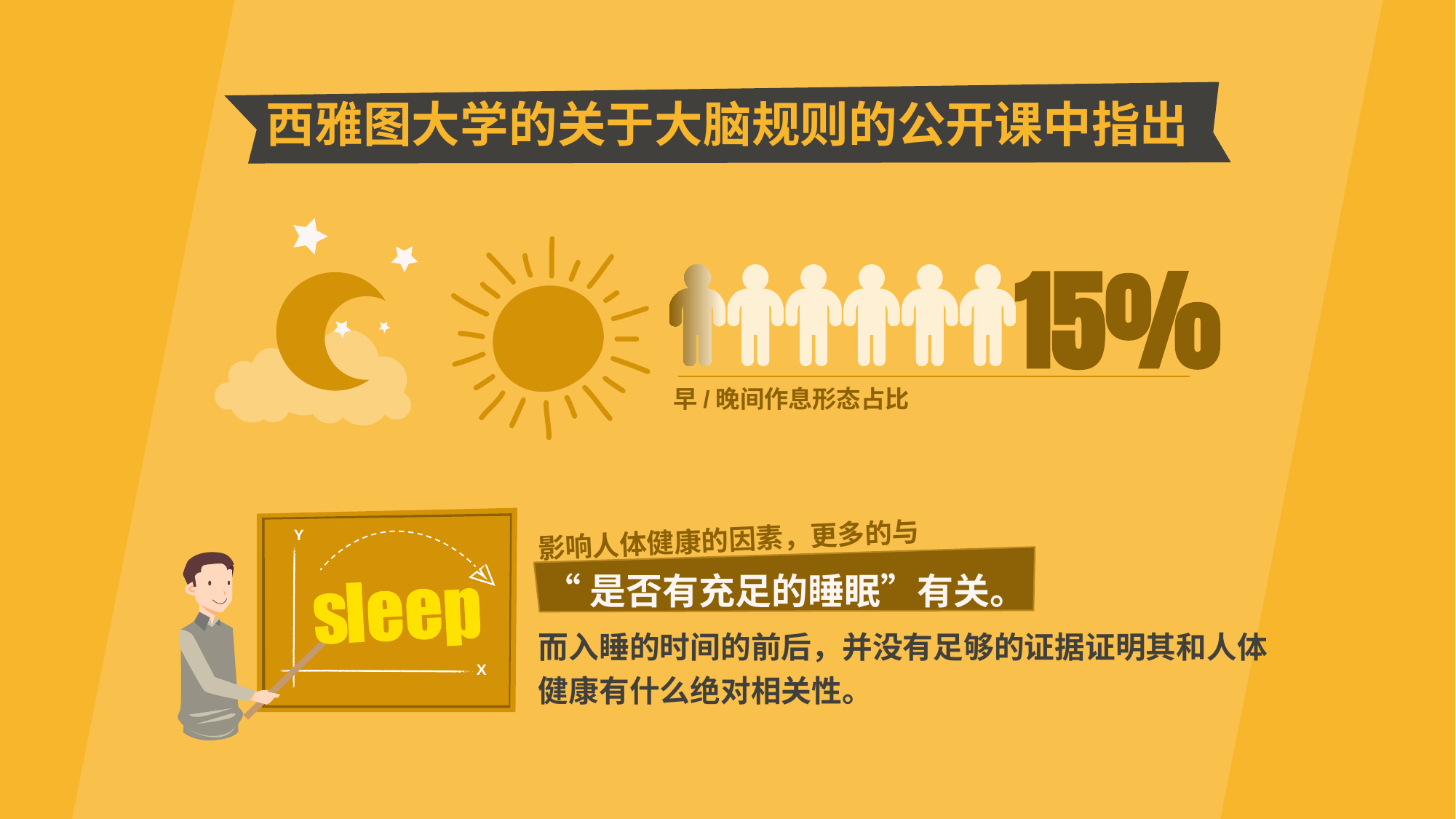

西雅图大学的关于大脑规则的公开课中指出

15%

早/晚间作息形态占比
影响人体健康的因素，更多的与

Y

X

“是否有充足的睡眠”有关。
而入睡的时间的前后，并没有足够的证据证明其和人体健康有什么绝对相关性。